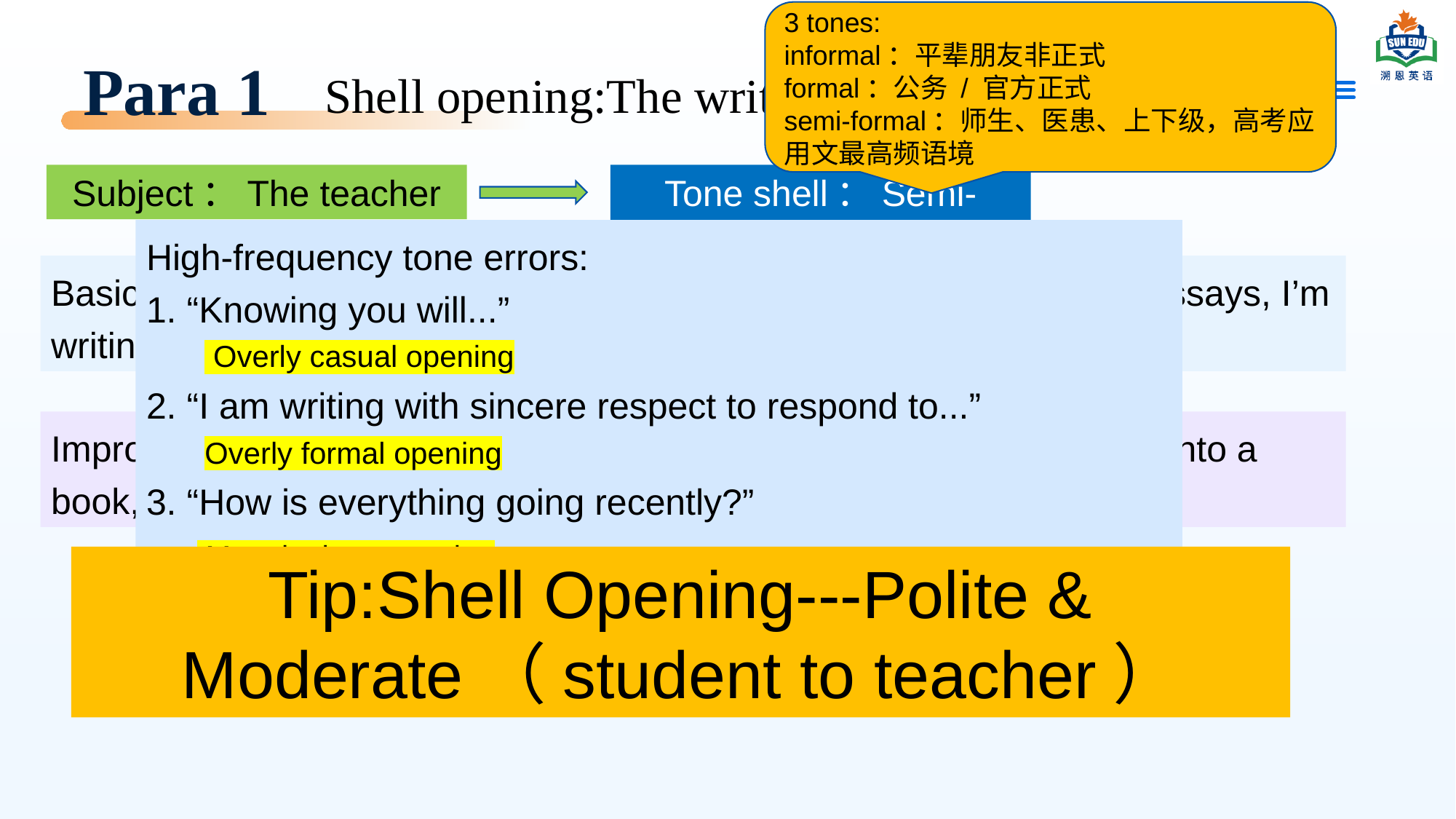

3 tones:
informal：平辈朋友非正式
formal：公务 / 官方正式
semi-formal：师生、医患、上下级，高考应用文最高频语境
# Para 1
Shell opening:The writing purpose
Subject：The teacher
Tone shell：Semi-formal

High-frequency tone errors:
1. “Knowing you will...”
        Overly casual opening
2. “I am writing with sincere respect to respond to...”
       Overly formal opening
3. “How is everything going recently?”
      Meaningless greeting
Basic level:Learning that you are going to compile our class English essays, I’m writing to offer my suggestions and apply for illustration work.
Improved:Upon hearing your plan to collect our English compositions into a book, I am writing to share my humble ideas.
Tip:Shell Opening---Polite & Moderate（student to teacher）